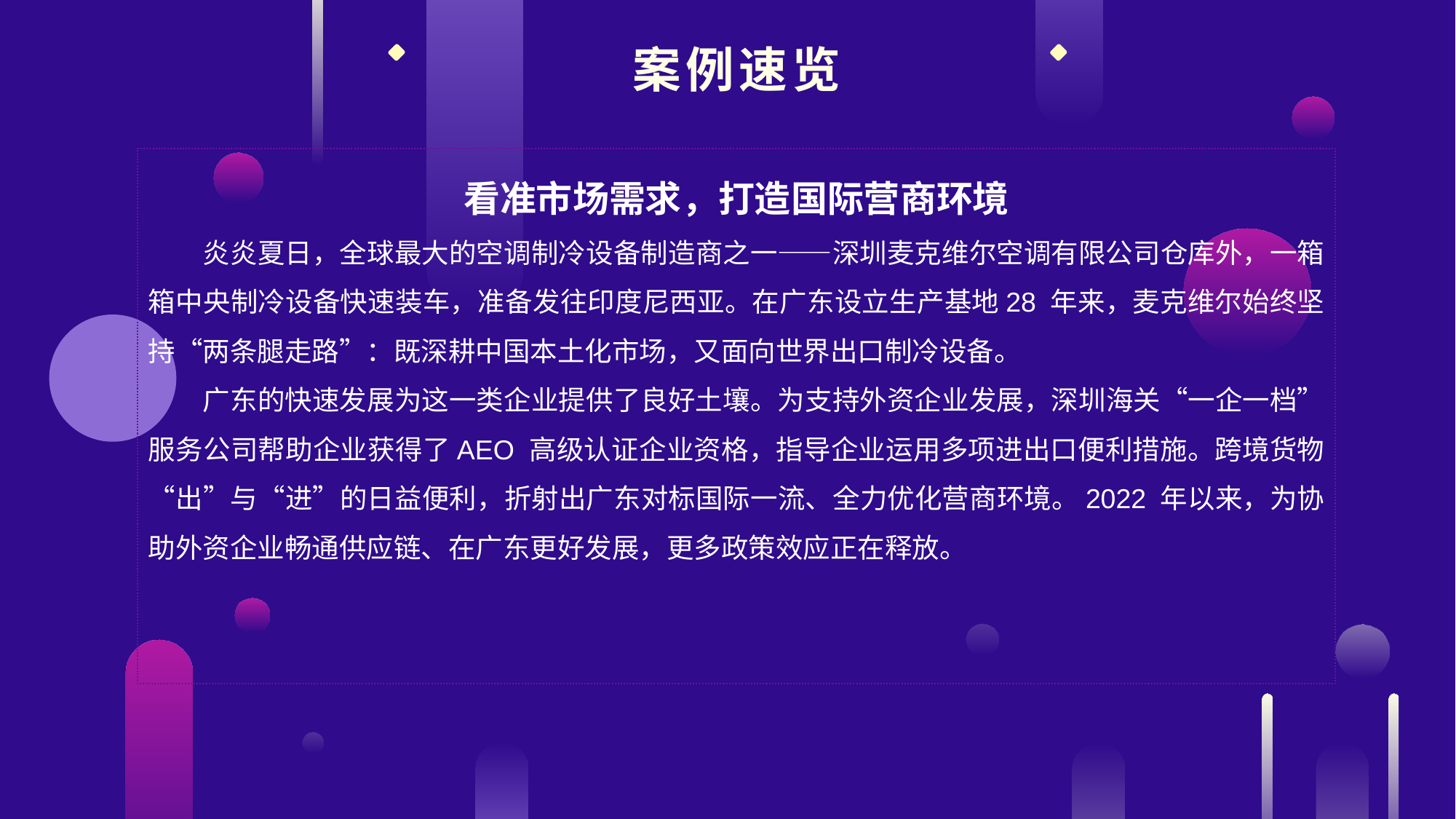

案例速览

看准市场需求，打造国际营商环境
炎炎夏日，全球最大的空调制冷设备制造商之一——深圳麦克维尔空调有限公司仓库外，一箱箱中央制冷设备快速装车，准备发往印度尼西亚。在广东设立生产基地28 年来，麦克维尔始终坚持“两条腿走路”：既深耕中国本土化市场，又面向世界出口制冷设备。
广东的快速发展为这一类企业提供了良好土壤。为支持外资企业发展，深圳海关“一企一档”服务公司帮助企业获得了AEO 高级认证企业资格，指导企业运用多项进出口便利措施。跨境货物“出”与“进”的日益便利，折射出广东对标国际一流、全力优化营商环境。2022 年以来，为协助外资企业畅通供应链、在广东更好发展，更多政策效应正在释放。